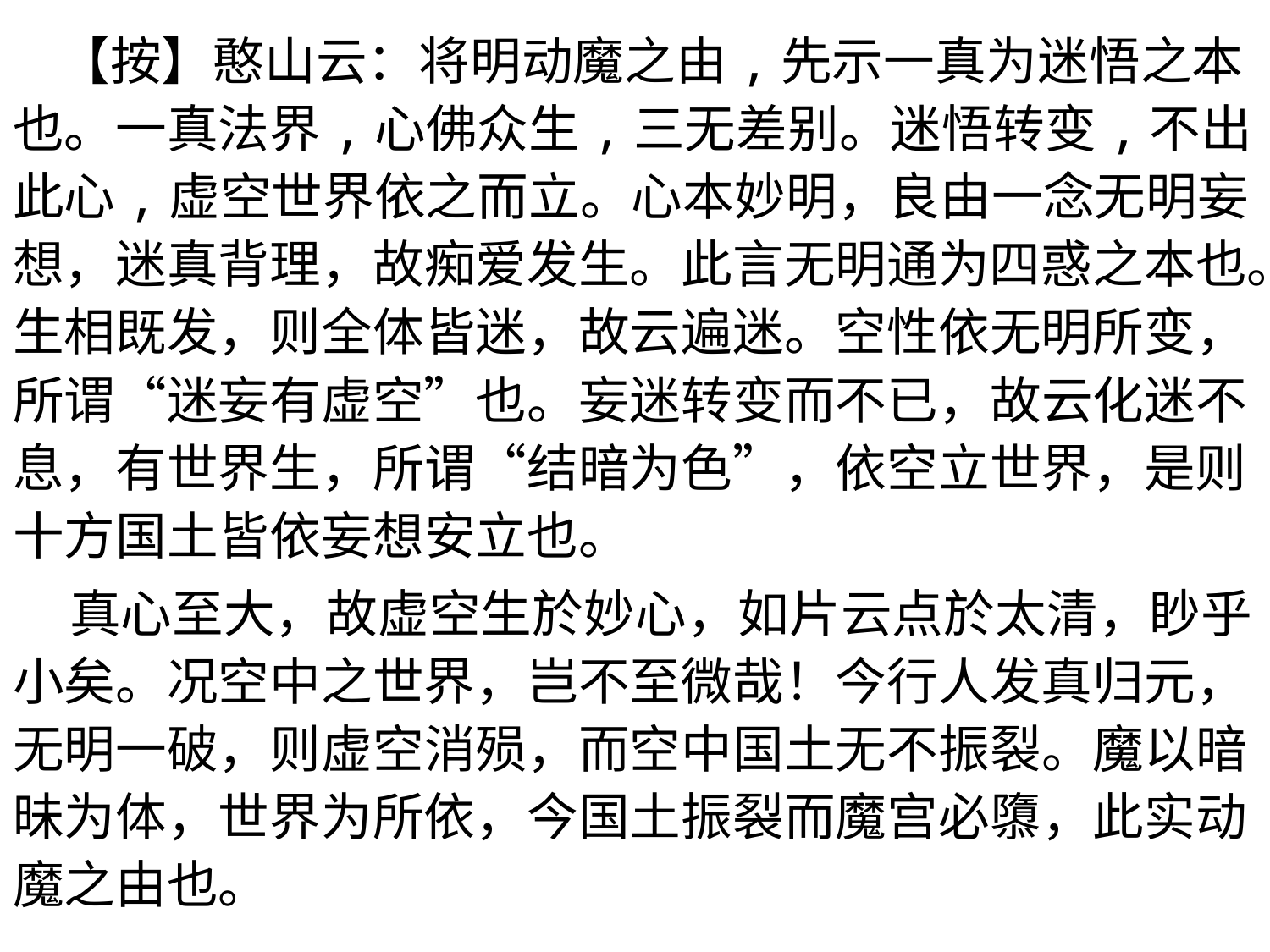

【按】憨山云：将明动魔之由,先示一真为迷悟之本也。一真法界,心佛众生,三无差别。迷悟转变,不出此心,虚空世界依之而立。心本妙明，良由一念无明妄想，迷真背理，故痴爱发生。此言无明通为四惑之本也。生相既发，则全体皆迷，故云遍迷。空性依无明所变，所谓“迷妄有虚空”也。妄迷转变而不已，故云化迷不息，有世界生，所谓“结暗为色”，依空立世界，是则十方国土皆依妄想安立也。
    真心至大，故虚空生於妙心，如片云点於太清，眇乎小矣。况空中之世界，岂不至微哉！今行人发真归元，无明一破，则虚空消殒，而空中国土无不振裂。魔以暗昧为体，世界为所依，今国土振裂而魔宫必隳，此实动魔之由也。